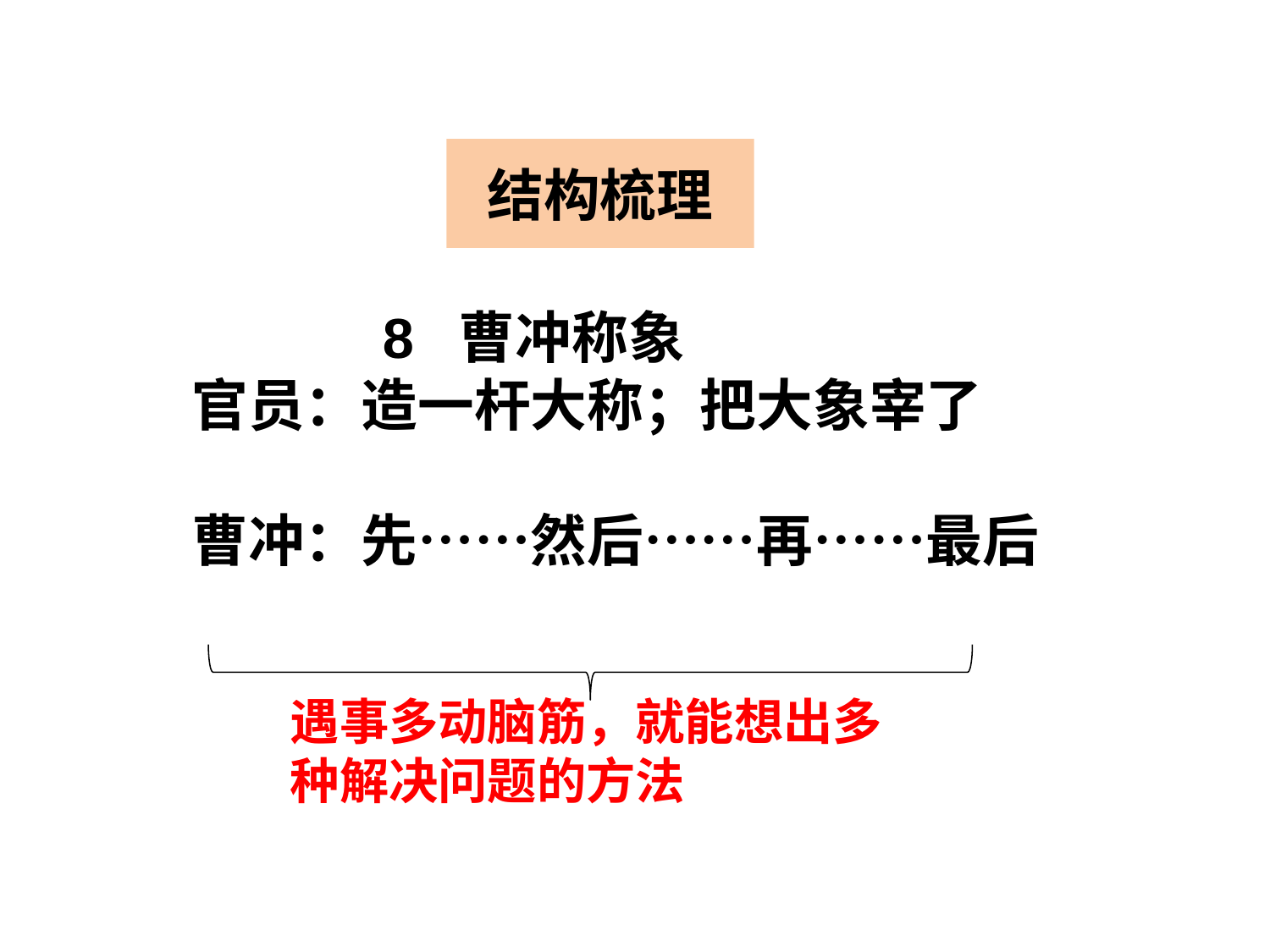

结构梳理

          8  曹冲称象
         官员：造一杆大称；把大象宰了

         曹冲：先……然后……再……最后
遇事多动脑筋，就能想出多种解决问题的方法